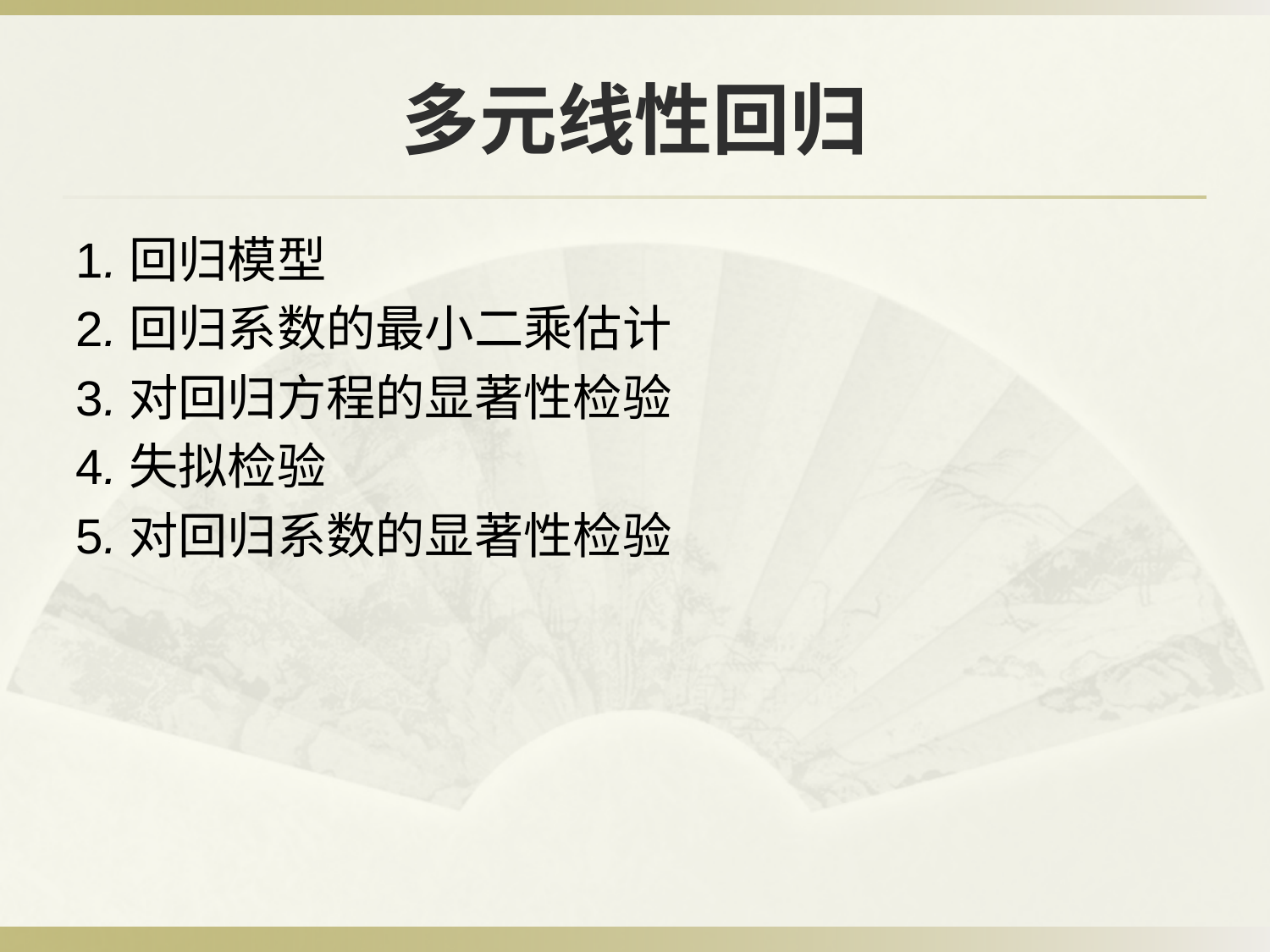

# 多元线性回归
1.回归模型
2.回归系数的最小二乘估计
3.对回归方程的显著性检验
4.失拟检验
5.对回归系数的显著性检验